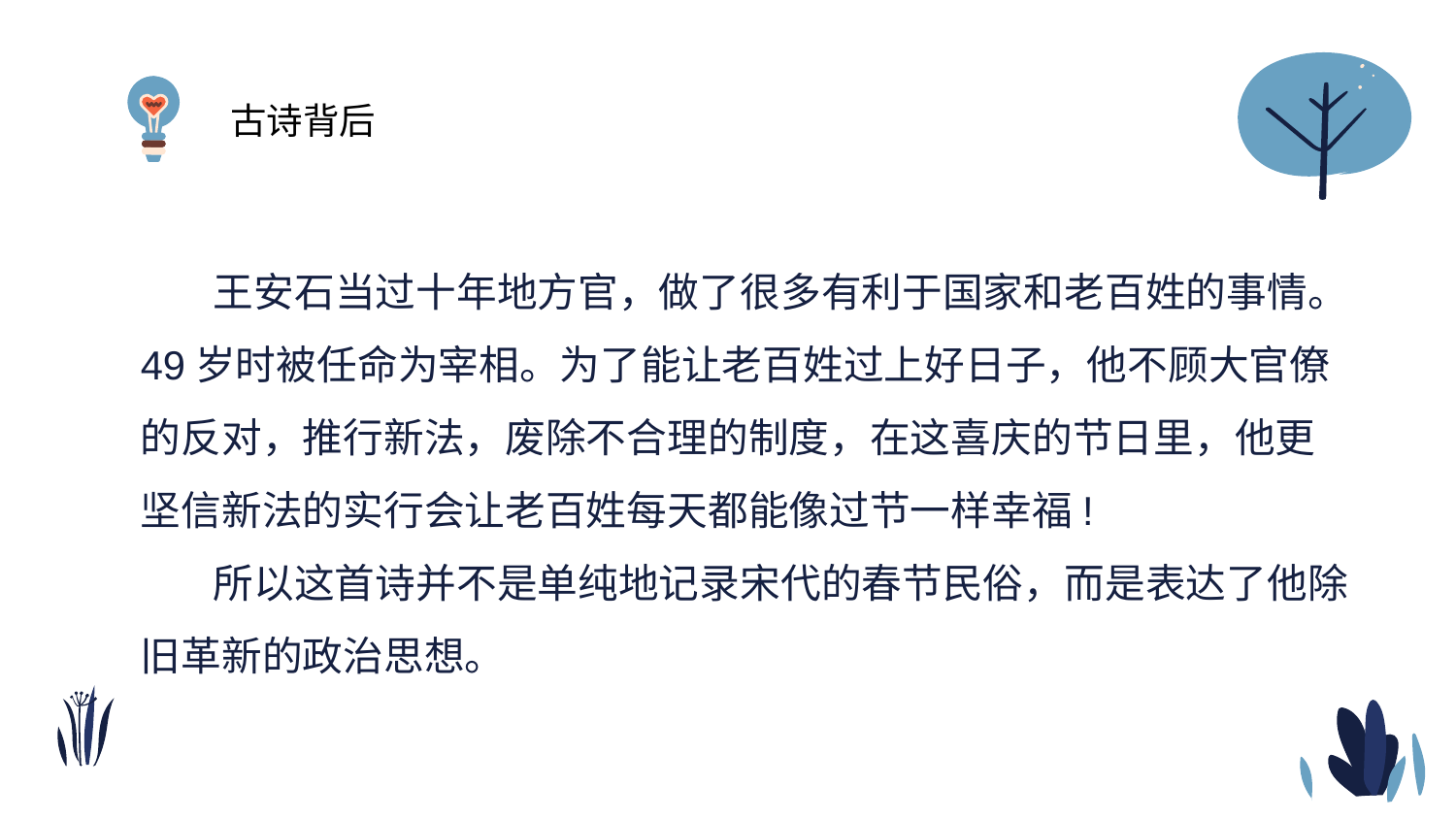

古诗背后
王安石当过十年地方官，做了很多有利于国家和老百姓的事情。49岁时被任命为宰相。为了能让老百姓过上好日子，他不顾大官僚的反对，推行新法，废除不合理的制度，在这喜庆的节日里，他更坚信新法的实行会让老百姓每天都能像过节一样幸福!
所以这首诗并不是单纯地记录宋代的春节民俗，而是表达了他除旧革新的政治思想。